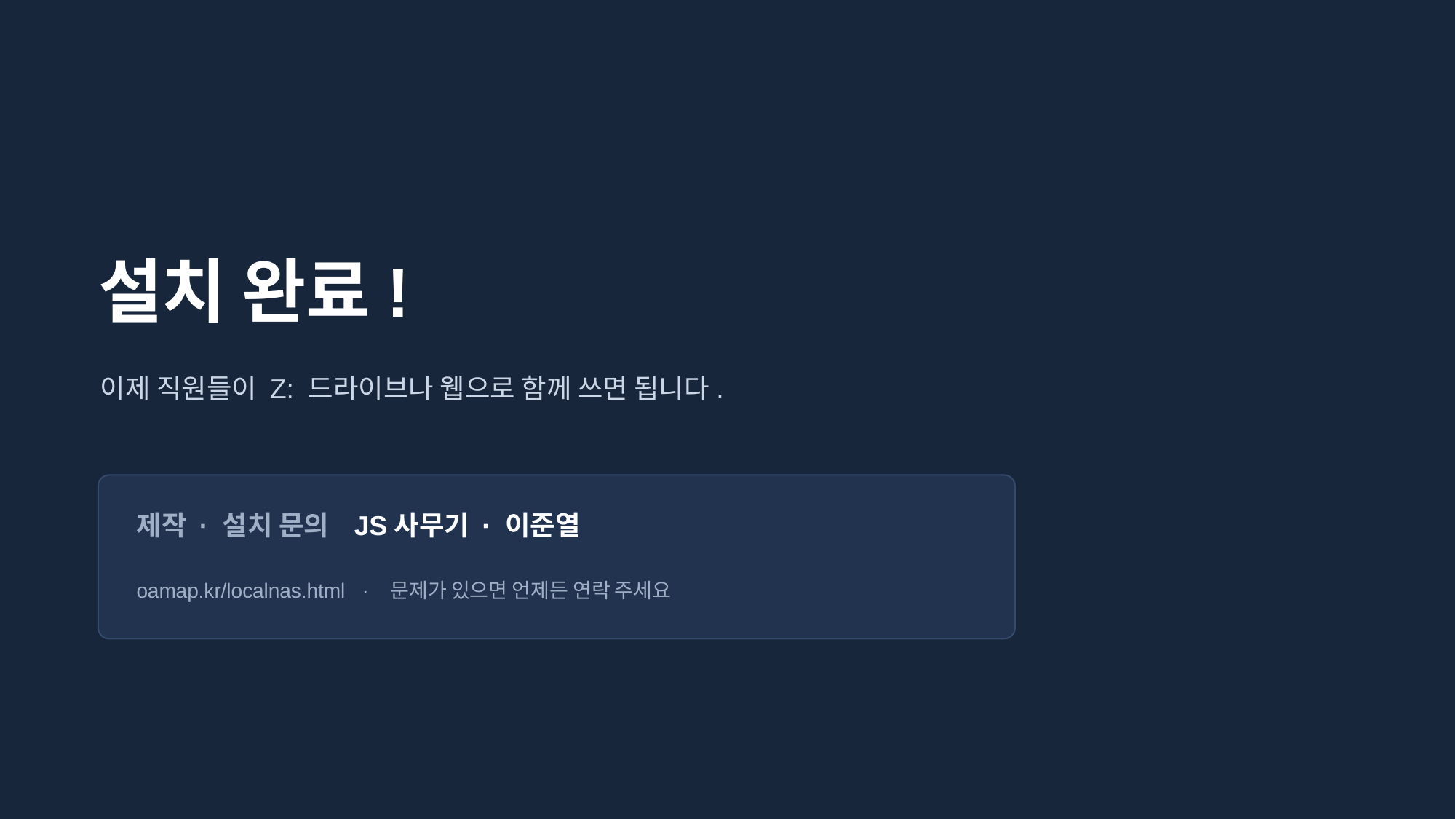

설치 완료!
이제 직원들이 Z: 드라이브나 웹으로 함께 쓰면 됩니다.

제작 · 설치 문의   JS사무기 · 이준열
oamap.kr/localnas.html   ·   문제가 있으면 언제든 연락 주세요